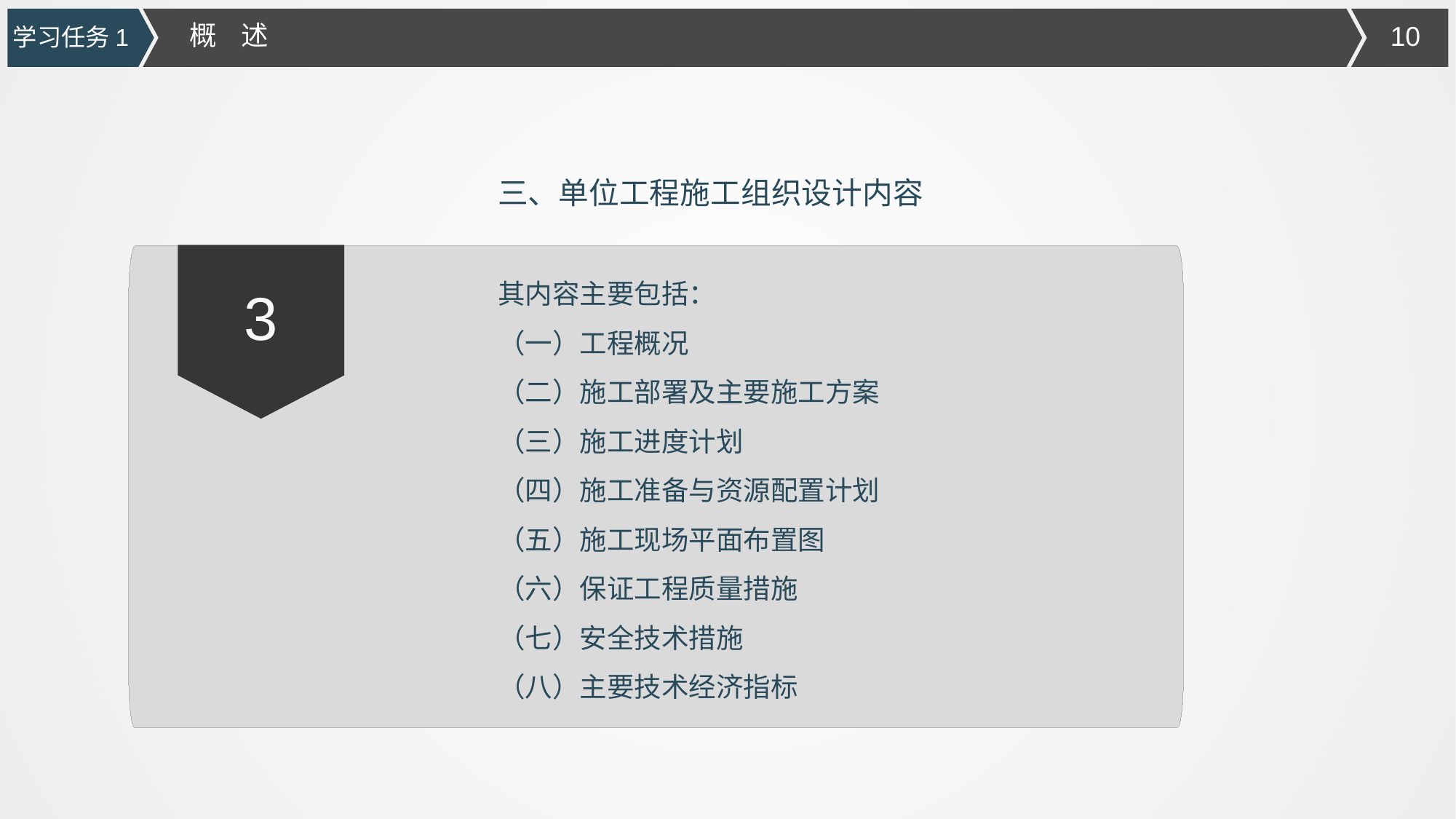

概    述
学习任务1
三、单位工程施工组织设计内容

其内容主要包括：
（一）工程概况
（二）施工部署及主要施工方案
（三）施工进度计划
（四）施工准备与资源配置计划
（五）施工现场平面布置图
（六）保证工程质量措施
（七）安全技术措施
（八）主要技术经济指标
3